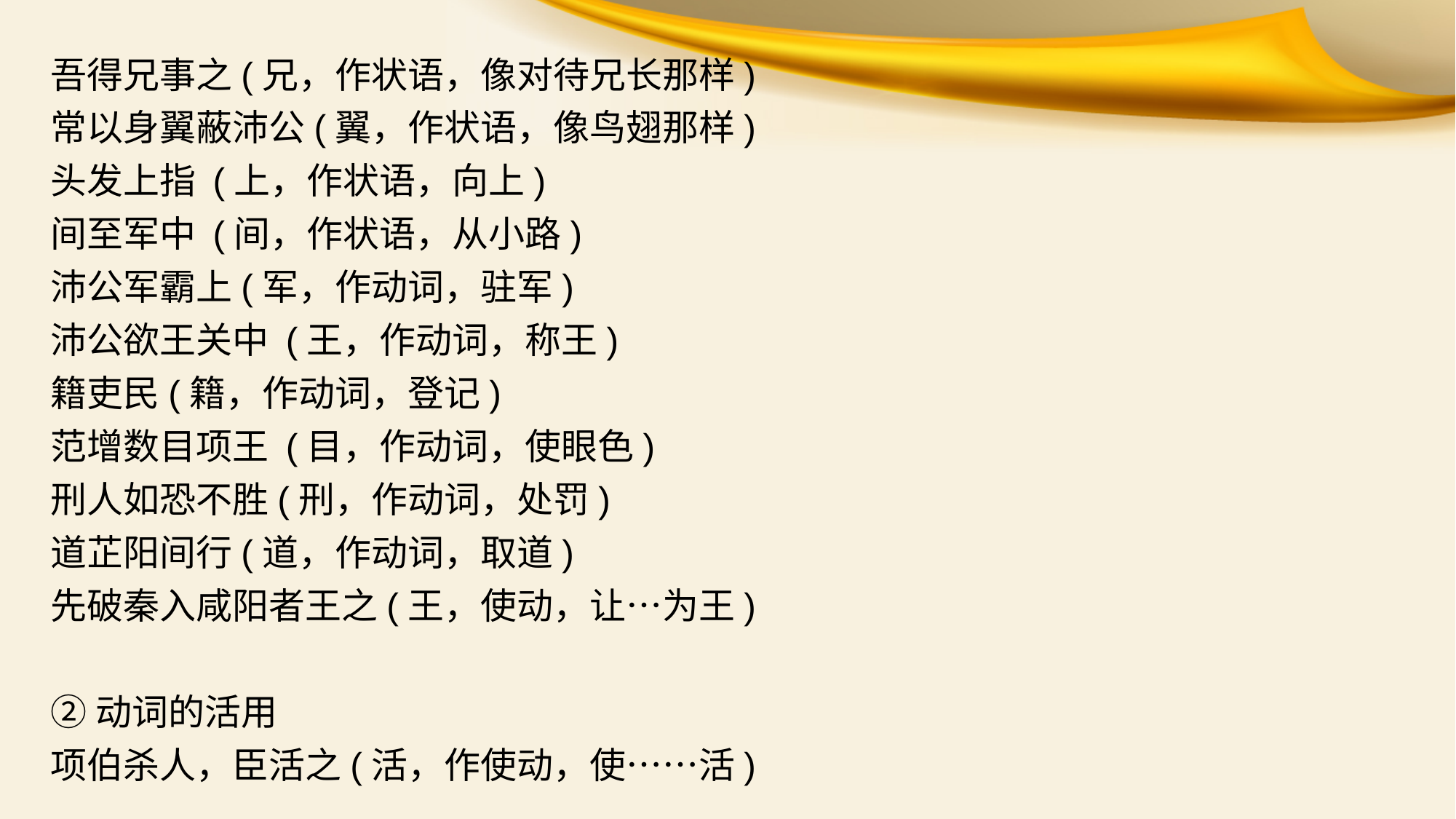

吾得兄事之(兄，作状语，像对待兄长那样)
常以身翼蔽沛公(翼，作状语，像鸟翅那样)
头发上指 (上，作状语，向上)
间至军中 (间，作状语，从小路)
沛公军霸上(军，作动词，驻军)
沛公欲王关中 (王，作动词，称王)
籍吏民(籍，作动词，登记)
范增数目项王 (目，作动词，使眼色)
刑人如恐不胜(刑，作动词，处罚)
道芷阳间行(道，作动词，取道)
先破秦入咸阳者王之(王，使动，让…为王)

②动词的活用
项伯杀人，臣活之(活，作使动，使……活)